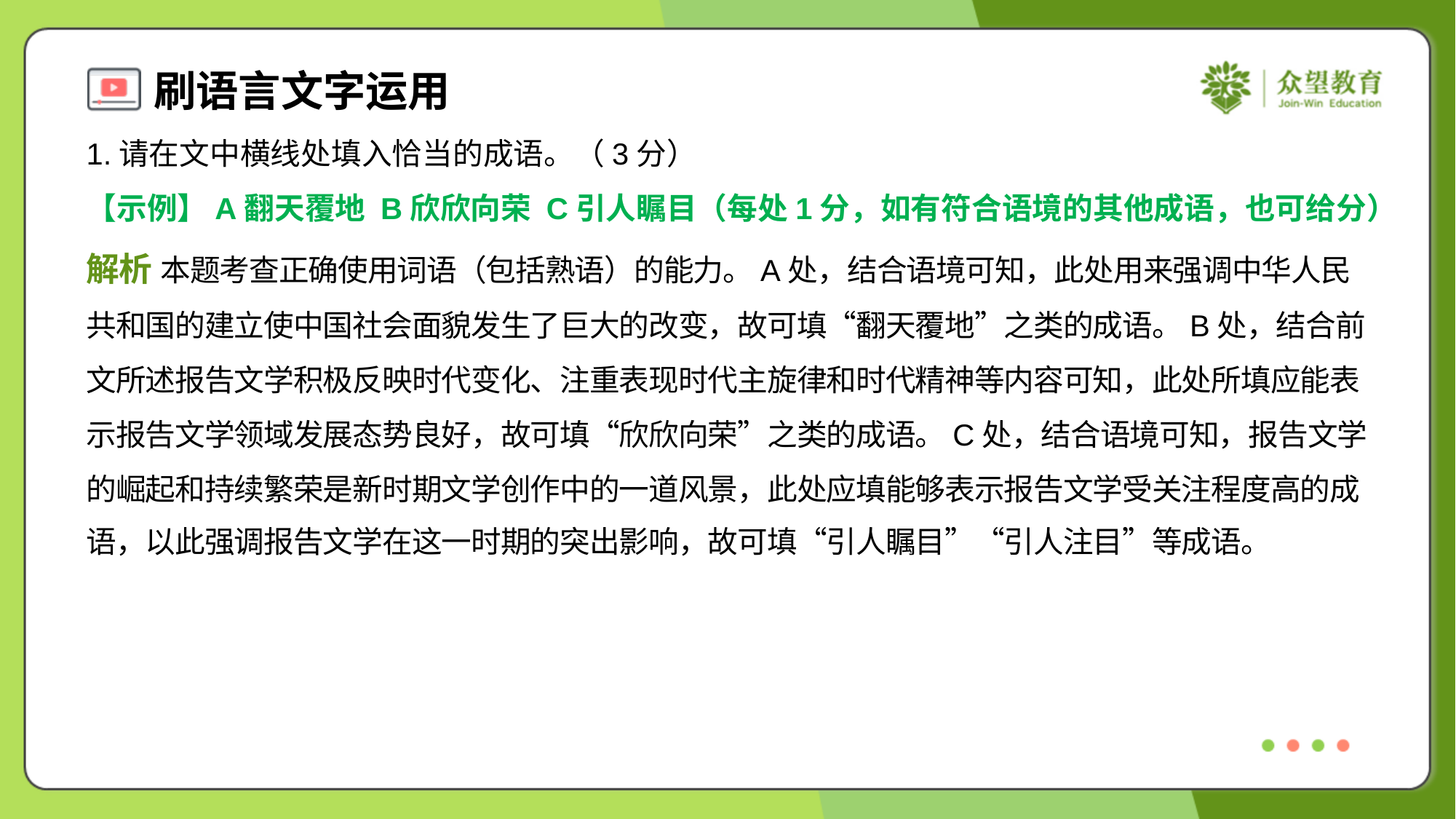

1.请在文中横线处填入恰当的成语。（3分）
【示例】A翻天覆地 B欣欣向荣 C引人瞩目（每处1分，如有符合语境的其他成语，也可给分）
解析 本题考查正确使用词语（包括熟语）的能力。A处，结合语境可知，此处用来强调中华人民
共和国的建立使中国社会面貌发生了巨大的改变，故可填“翻天覆地”之类的成语。B处，结合前
文所述报告文学积极反映时代变化、注重表现时代主旋律和时代精神等内容可知，此处所填应能表
示报告文学领域发展态势良好，故可填“欣欣向荣”之类的成语。C处，结合语境可知，报告文学
的崛起和持续繁荣是新时期文学创作中的一道风景，此处应填能够表示报告文学受关注程度高的成
语，以此强调报告文学在这一时期的突出影响，故可填“引人瞩目”“引人注目”等成语。